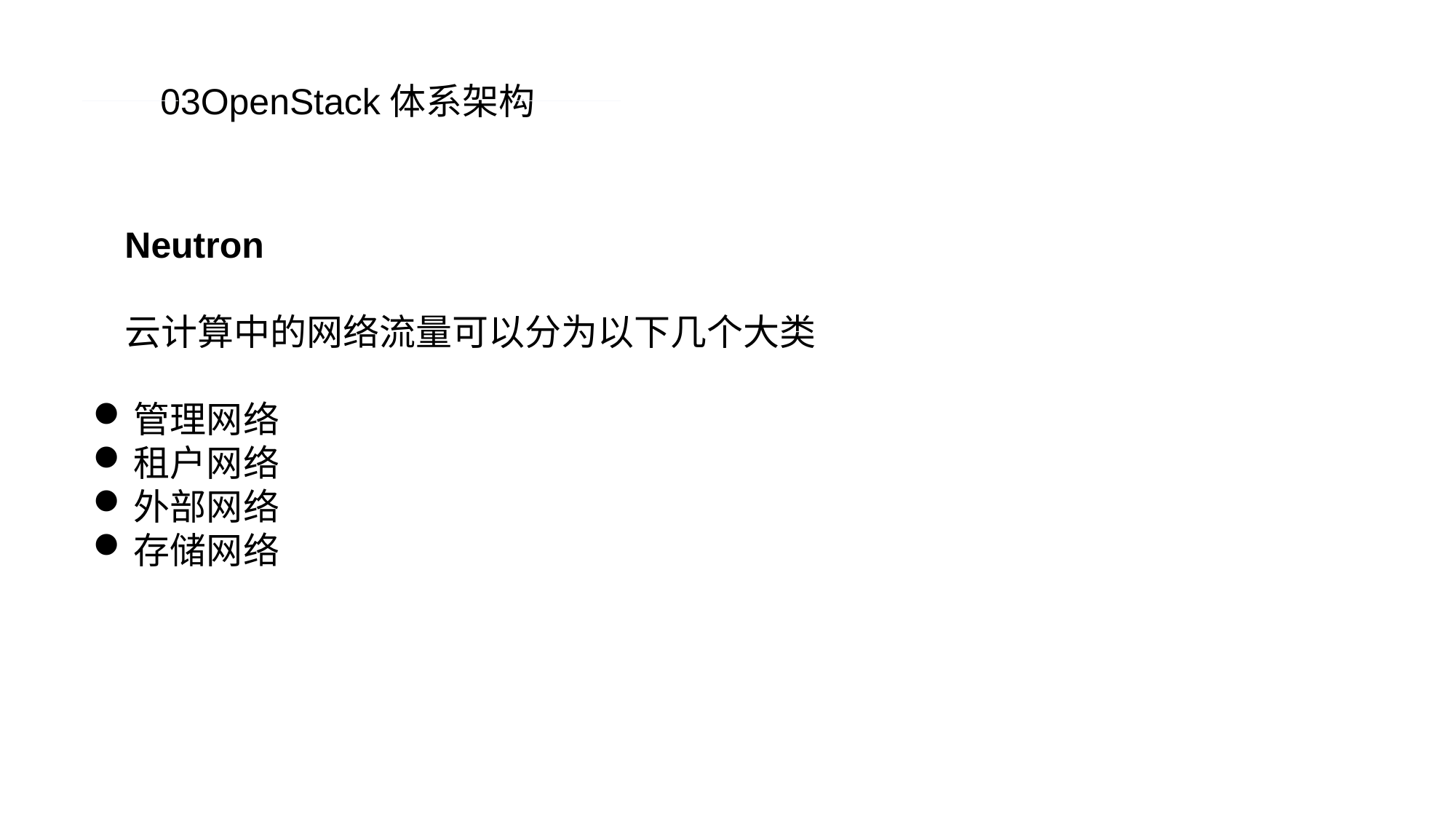

03OpenStack体系架构
Neutron

云计算中的网络流量可以分为以下几个大类

管理网络
租户网络
外部网络
存储网络
PPT模板 http://www.1ppt.com/moban/